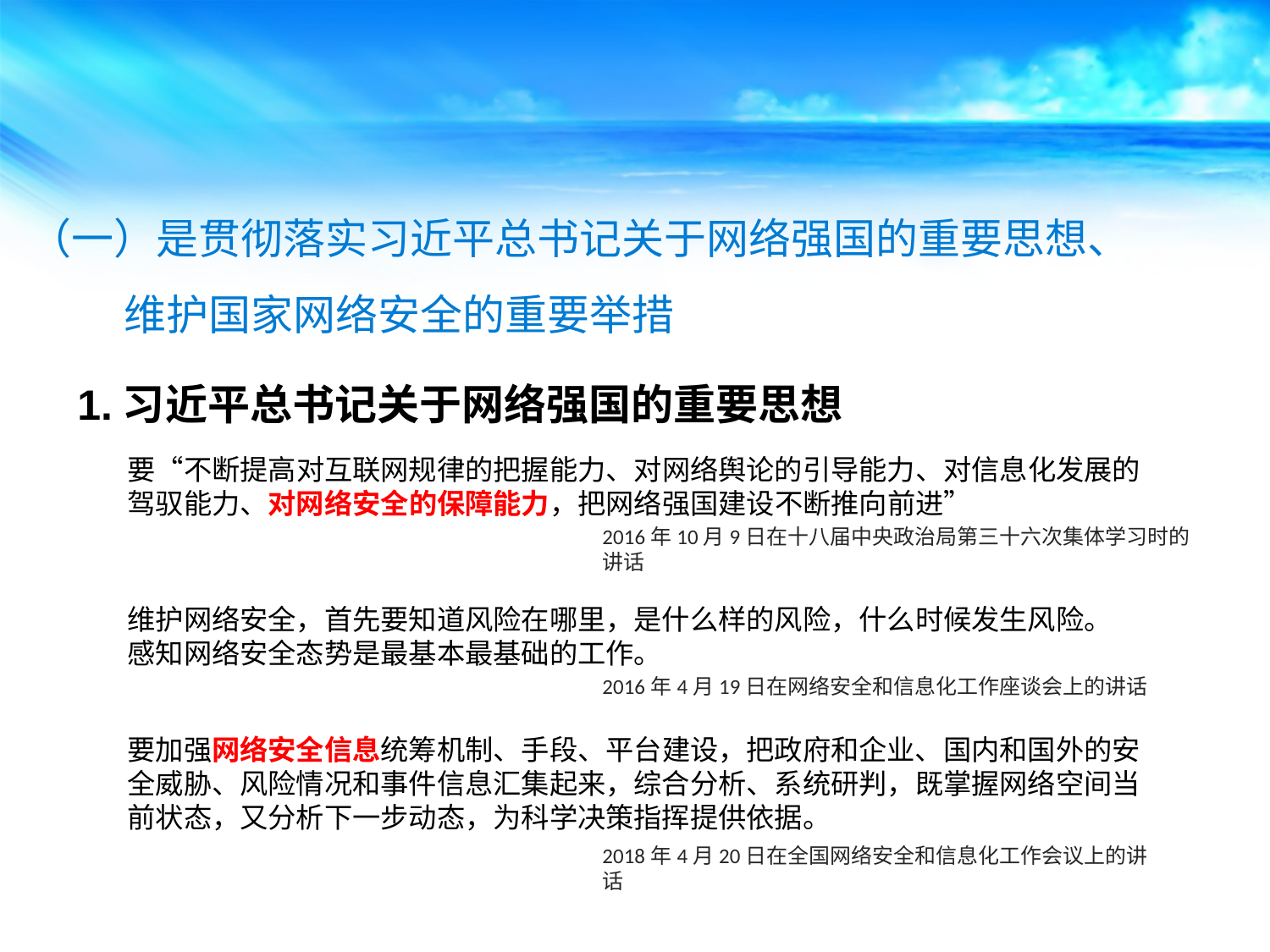

（一）是贯彻落实习近平总书记关于网络强国的重要思想、
          维护国家网络安全的重要举措
1.习近平总书记关于网络强国的重要思想
要“不断提高对互联网规律的把握能力、对网络舆论的引导能力、对信息化发展的驾驭能力、对网络安全的保障能力，把网络强国建设不断推向前进”
2016年10月9日在十八届中央政治局第三十六次集体学习时的讲话
维护网络安全，首先要知道风险在哪里，是什么样的风险，什么时候发生风险。感知网络安全态势是最基本最基础的工作。
2016年4月19日在网络安全和信息化工作座谈会上的讲话
要加强网络安全信息统筹机制、手段、平台建设，把政府和企业、国内和国外的安全威胁、风险情况和事件信息汇集起来，综合分析、系统研判，既掌握网络空间当前状态，又分析下一步动态，为科学决策指挥提供依据。
2018年4月20日在全国网络安全和信息化工作会议上的讲话